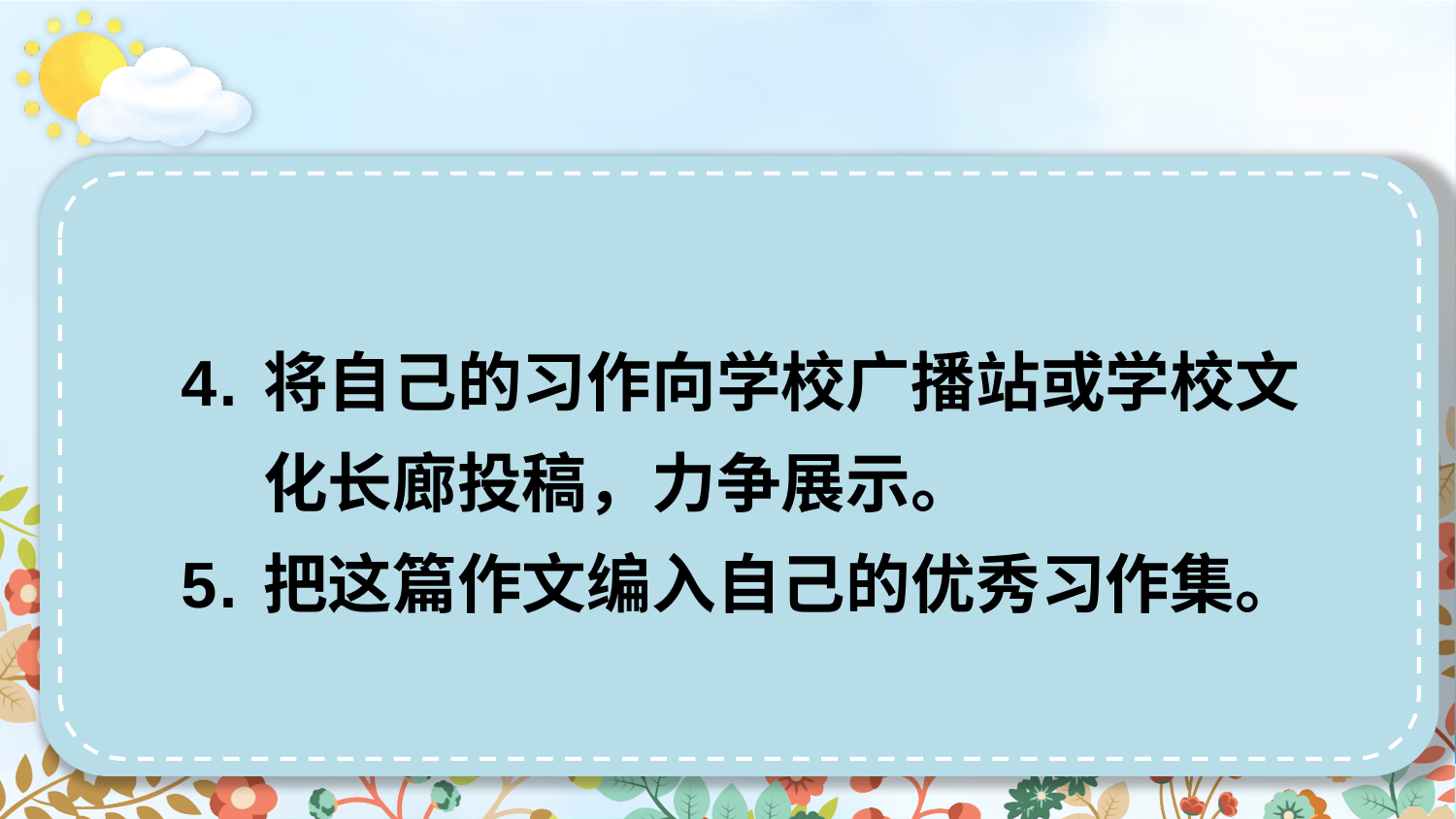

将自己的习作向学校广播站或学校文化长廊投稿，力争展示。
把这篇作文编入自己的优秀习作集。